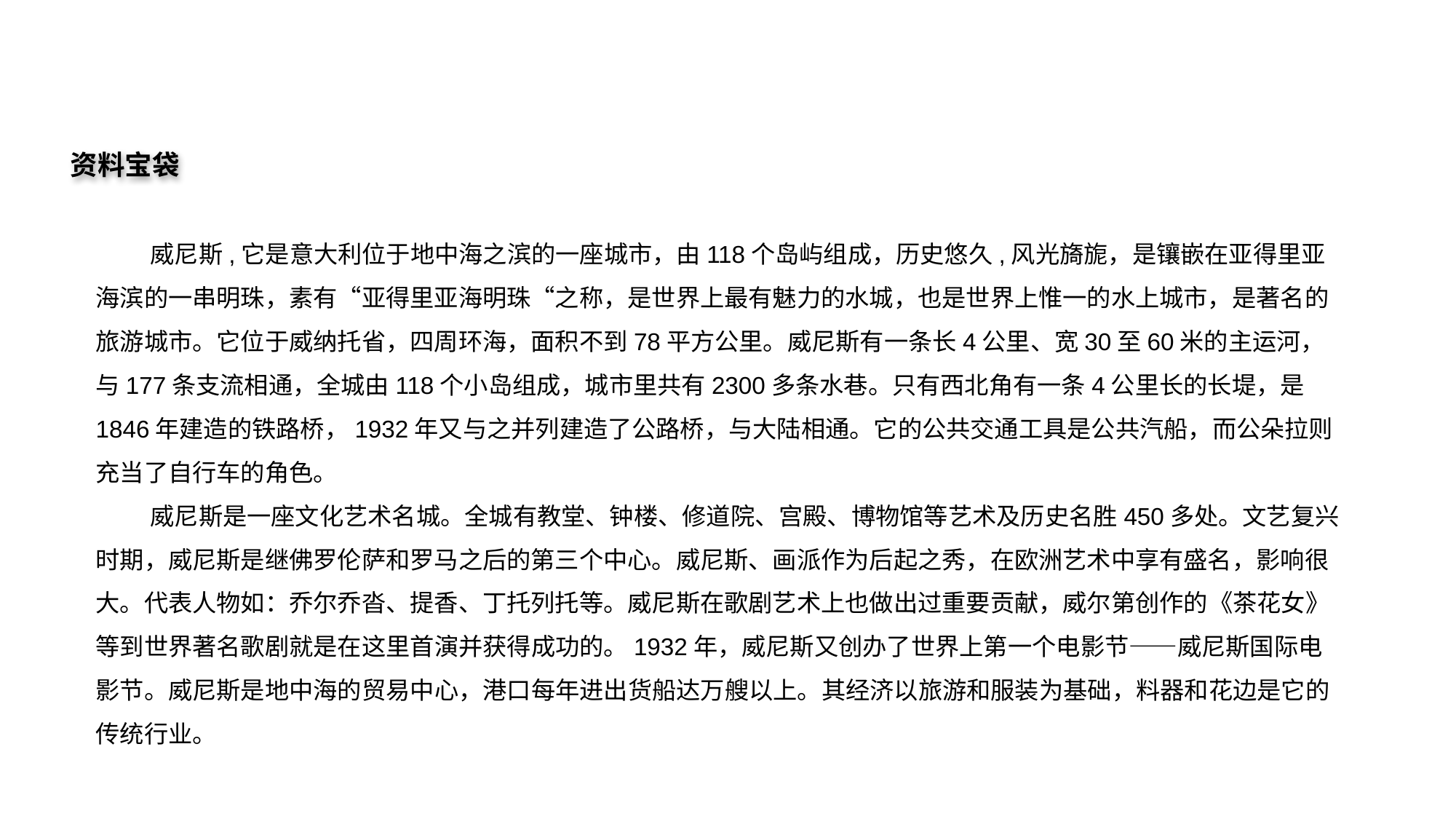

资料宝袋
威尼斯,它是意大利位于地中海之滨的一座城市，由118个岛屿组成，历史悠久,风光旖旎，是镶嵌在亚得里亚海滨的一串明珠，素有“亚得里亚海明珠“之称，是世界上最有魅力的水城，也是世界上惟一的水上城市，是著名的旅游城市。它位于威纳托省，四周环海，面积不到78平方公里。威尼斯有一条长4公里、宽30至60米的主运河，与177条支流相通，全城由118个小岛组成，城市里共有2300多条水巷。只有西北角有一条4公里长的长堤，是1846年建造的铁路桥，1932年又与之并列建造了公路桥，与大陆相通。它的公共交通工具是公共汽船，而公朵拉则充当了自行车的角色。
威尼斯是一座文化艺术名城。全城有教堂、钟楼、修道院、宫殿、博物馆等艺术及历史名胜450多处。文艺复兴时期，威尼斯是继佛罗伦萨和罗马之后的第三个中心。威尼斯、画派作为后起之秀，在欧洲艺术中享有盛名，影响很大。代表人物如：乔尔乔沓、提香、丁托列托等。威尼斯在歌剧艺术上也做出过重要贡献，威尔第创作的《茶花女》等到世界著名歌剧就是在这里首演并获得成功的。1932年，威尼斯又创办了世界上第一个电影节——威尼斯国际电影节。威尼斯是地中海的贸易中心，港口每年进出货船达万艘以上。其经济以旅游和服装为基础，料器和花边是它的传统行业。